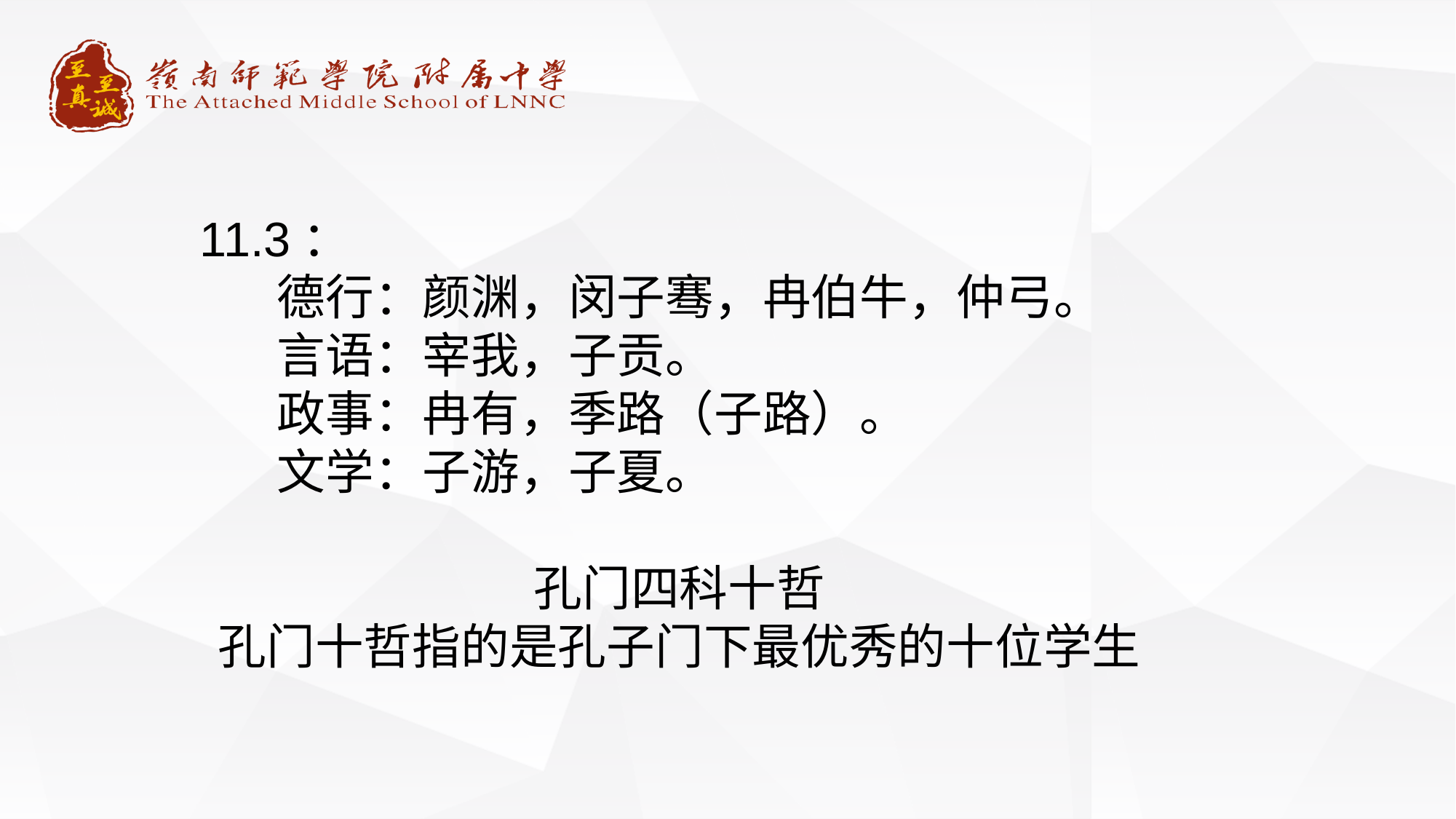

11.3：
      德行：颜渊，闵子骞，冉伯牛，仲弓。
      言语：宰我，子贡。
      政事：冉有，季路（子路）。
      文学：子游，子夏。

孔门四科十哲
孔门十哲指的是孔子门下最优秀的十位学生